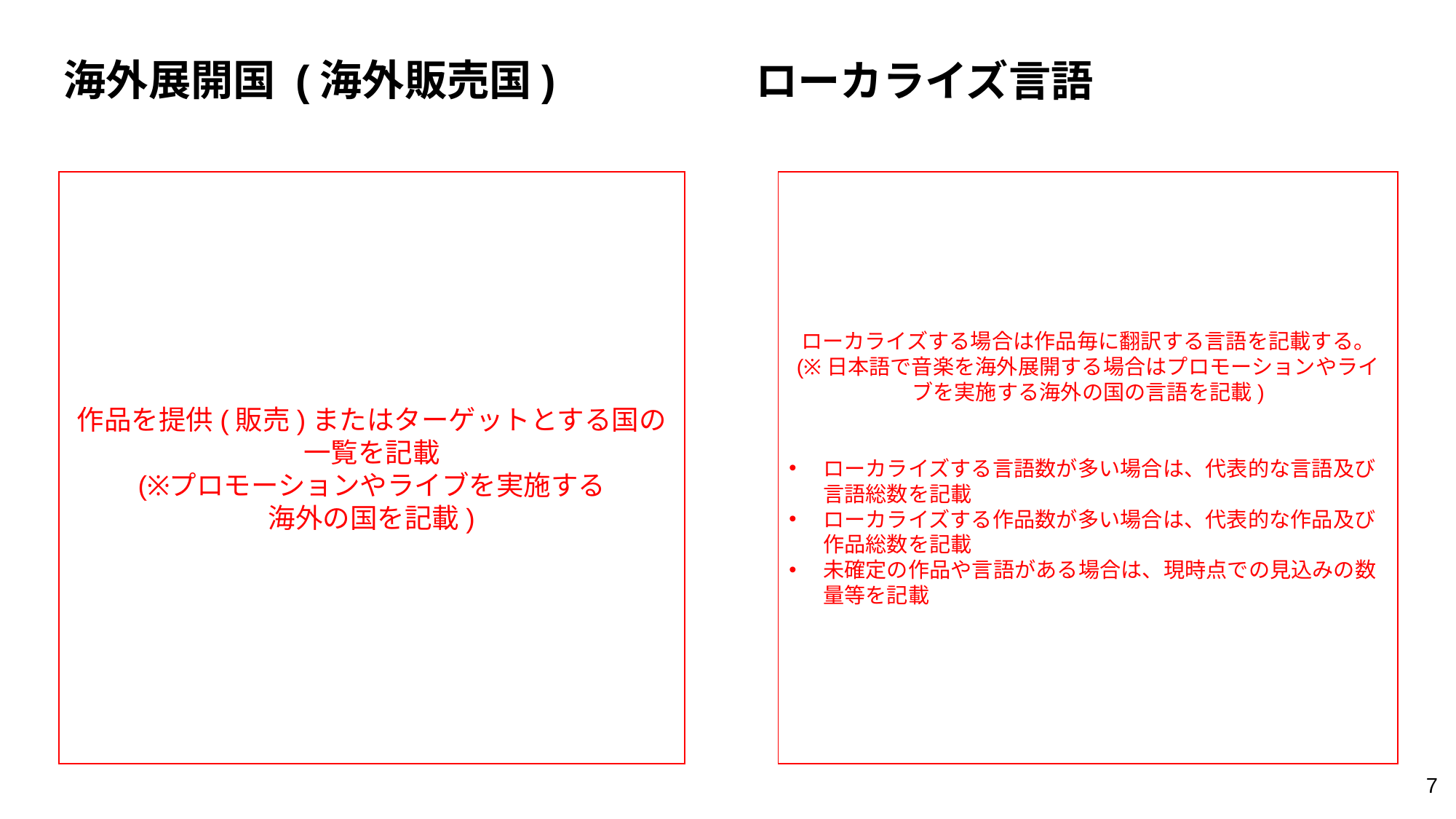

# 海外展開国 (海外販売国)
ローカライズ言語
作品を提供(販売)またはターゲットとする国の
一覧を記載
(※プロモーションやライブを実施する
海外の国を記載)
ローカライズする場合は作品毎に翻訳する言語を記載する。
(※日本語で音楽を海外展開する場合はプロモーションやライブを実施する海外の国の言語を記載)

ローカライズする言語数が多い場合は、代表的な言語及び言語総数を記載
ローカライズする作品数が多い場合は、代表的な作品及び作品総数を記載
未確定の作品や言語がある場合は、現時点での見込みの数量等を記載
7